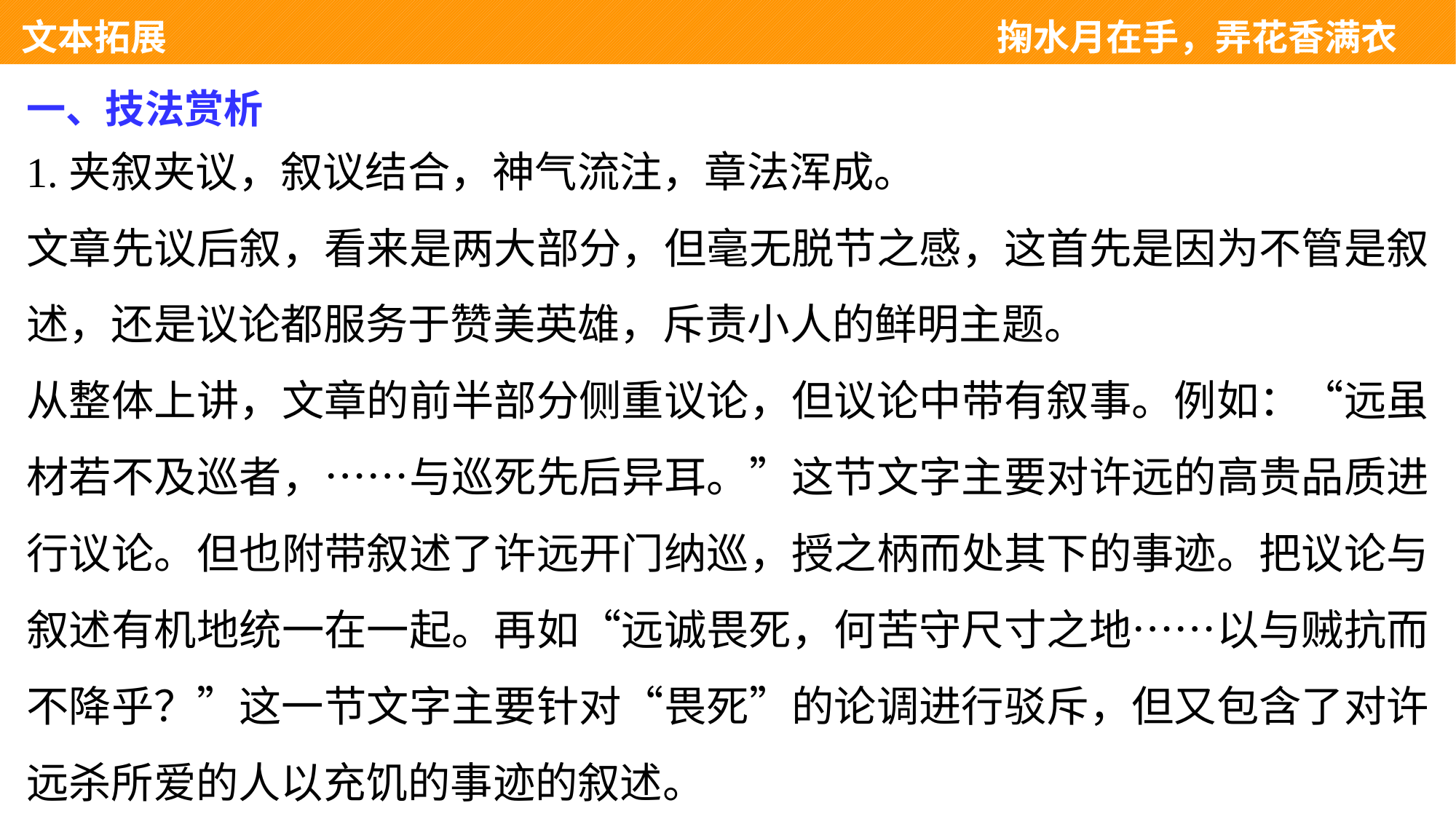

文本拓展        　　　　　　　　　　　　　　　　　　　　　掬水月在手，弄花香满衣
一、技法赏析
1.夹叙夹议，叙议结合，神气流注，章法浑成。
文章先议后叙，看来是两大部分，但毫无脱节之感，这首先是因为不管是叙述，还是议论都服务于赞美英雄，斥责小人的鲜明主题。
从整体上讲，文章的前半部分侧重议论，但议论中带有叙事。例如：“远虽材若不及巡者，……与巡死先后异耳。”这节文字主要对许远的高贵品质进行议论。但也附带叙述了许远开门纳巡，授之柄而处其下的事迹。把议论与叙述有机地统一在一起。再如“远诚畏死，何苦守尺寸之地……以与贼抗而不降乎？”这一节文字主要针对“畏死”的论调进行驳斥，但又包含了对许远杀所爱的人以充饥的事迹的叙述。